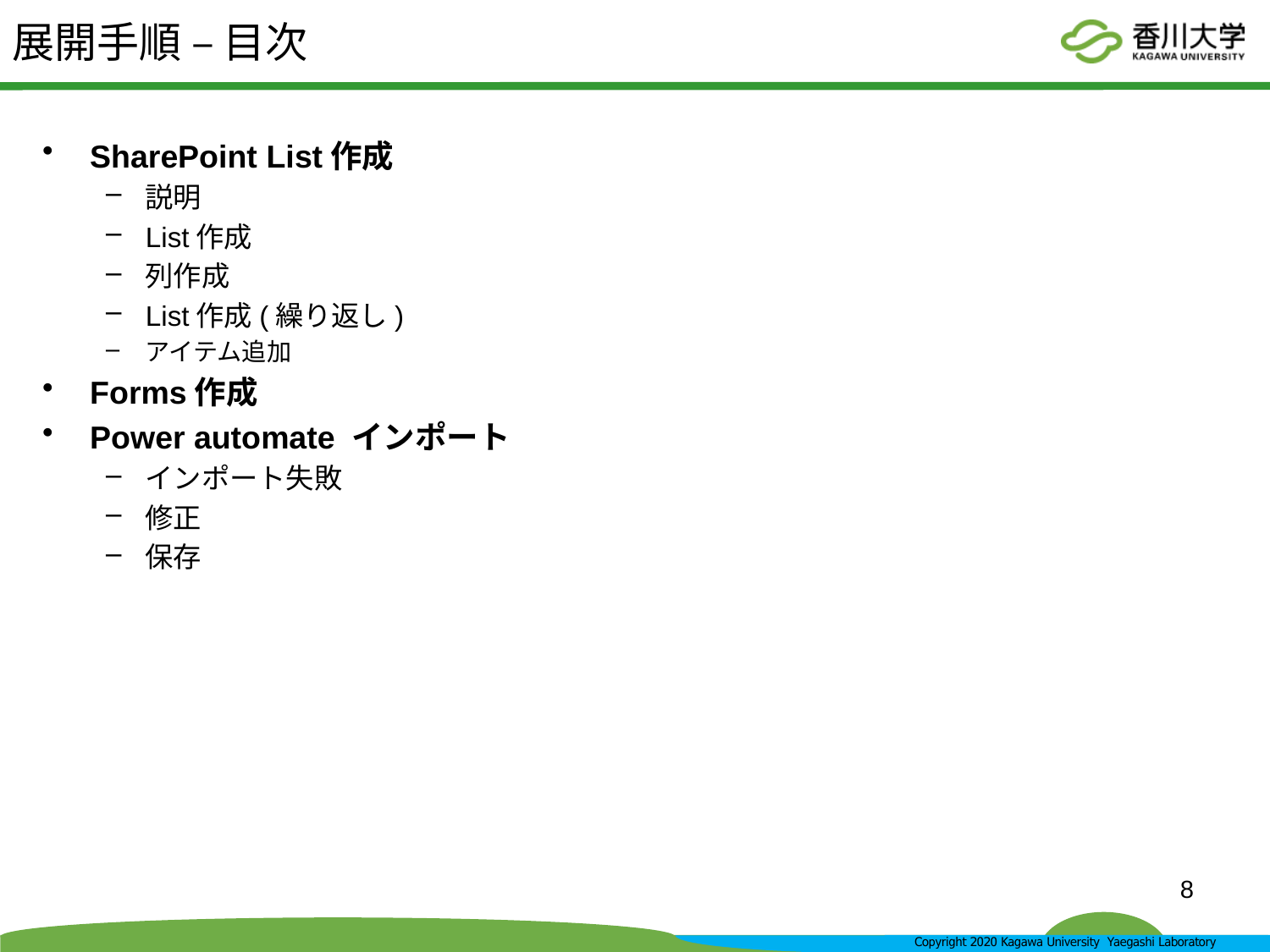

# 展開手順 – 目次
SharePoint List作成
説明
List作成
列作成
List作成(繰り返し)
アイテム追加
Forms作成
Power automate インポート
インポート失敗
修正
保存
8